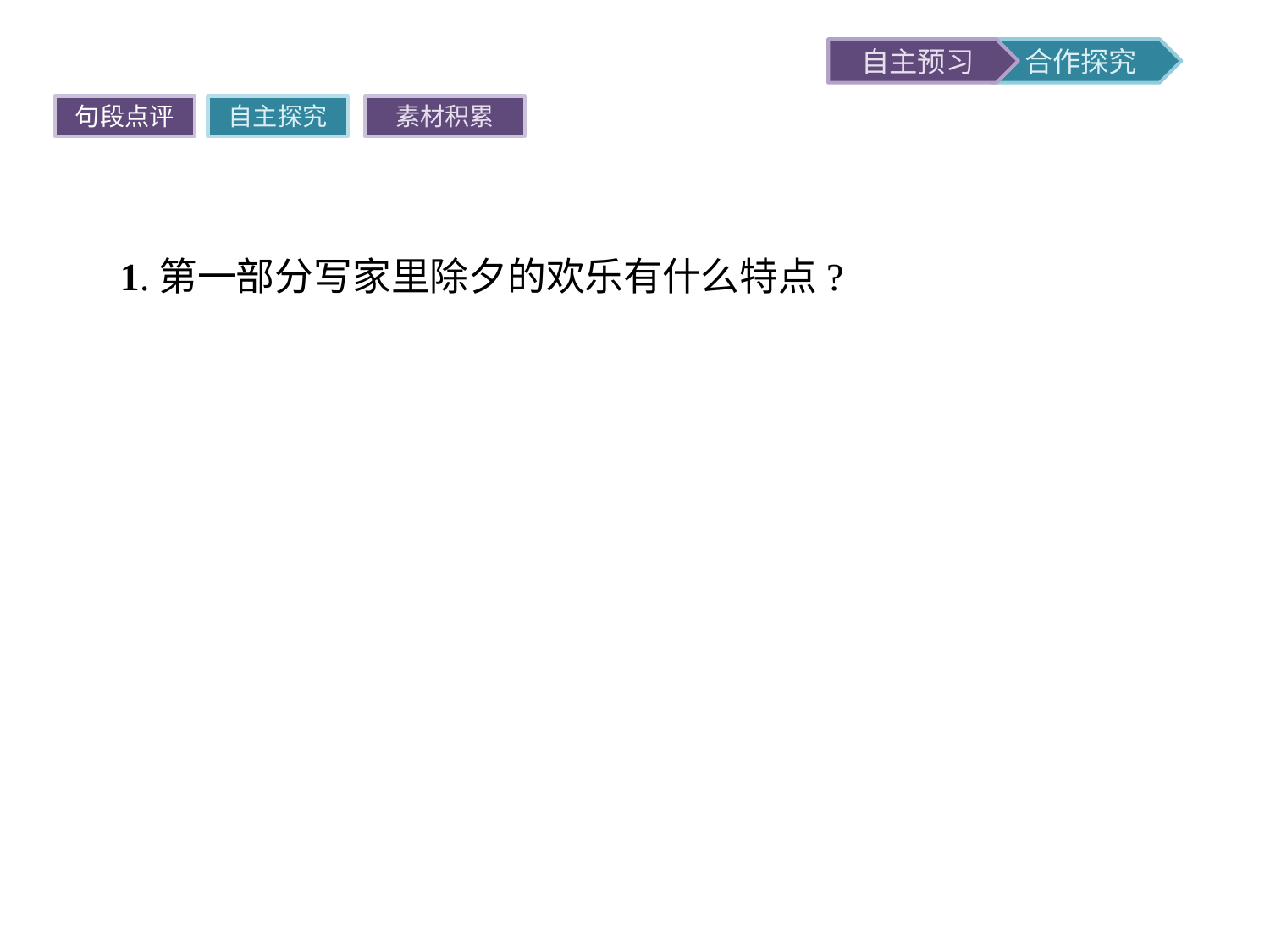

句段点评
自主探究
素材积累
1.第一部分写家里除夕的欢乐有什么特点?
提示这种欢乐不是热闹不是火爆,也不是物欲的满足,而是和谐、自然、温馨,是精神上的审美快感。这一部分实际上是写《碗花糕》故事的背景。这是北方山下一个偏僻的小村庄,天高皇帝远,是武陵人做梦都想寻找的地方。一家人父慈子孝,兄友弟悌,邻里之间,鸡犬相闻,隔墙笑骂。“行人在外,再远也要赶回家去过个团圆年”,无论贫富都要在除夕之夜美餐一顿……作者在文章的第一部分不遗余力地描写这世外桃源一般的故乡和他这位“自由民”的天伦之乐,衬托了嫂嫂的形象。